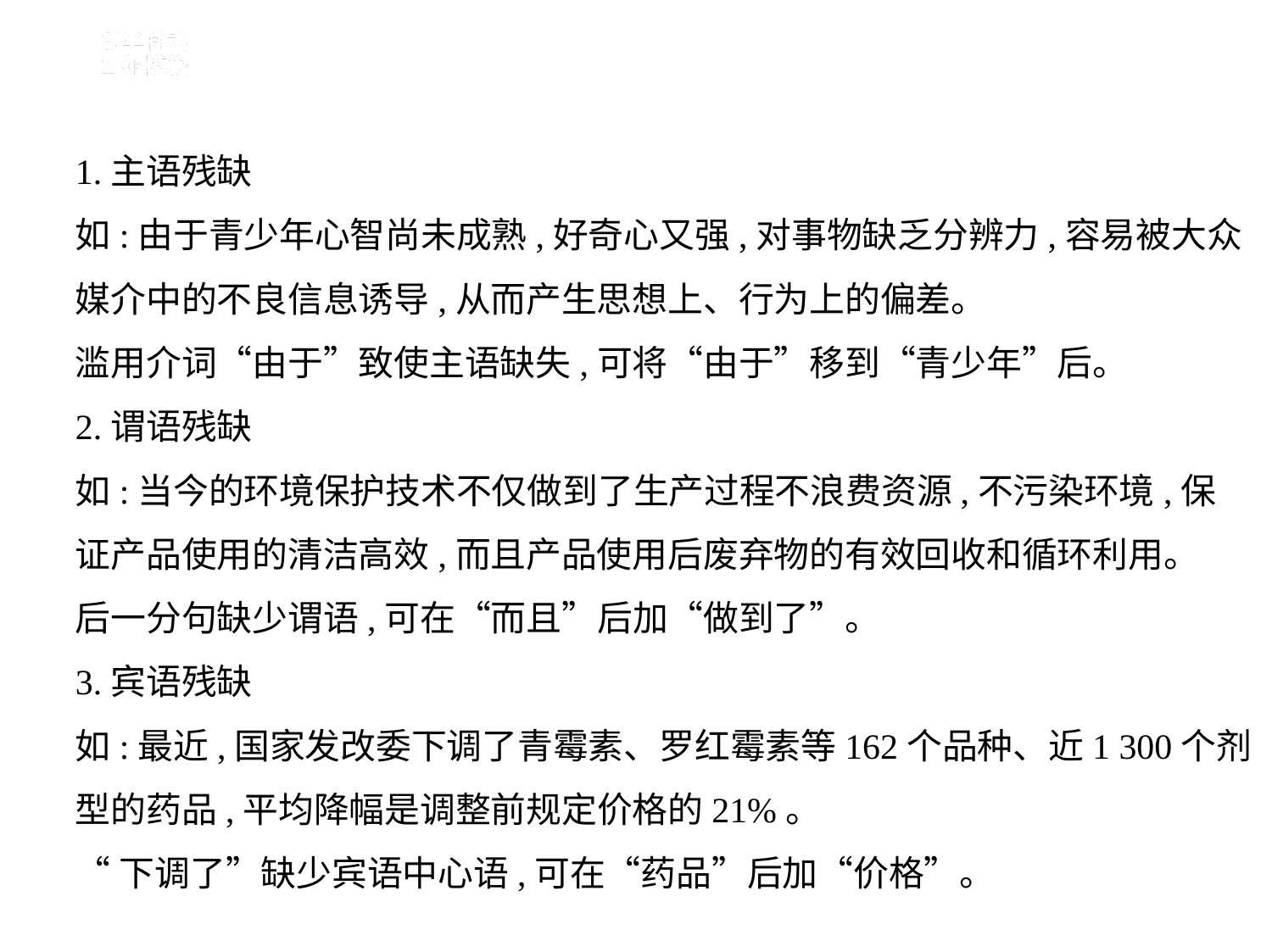

1.主语残缺
如:由于青少年心智尚未成熟,好奇心又强,对事物缺乏分辨力,容易被大众
媒介中的不良信息诱导,从而产生思想上、行为上的偏差。
滥用介词“由于”致使主语缺失,可将“由于”移到“青少年”后。
2.谓语残缺
如:当今的环境保护技术不仅做到了生产过程不浪费资源,不污染环境,保
证产品使用的清洁高效,而且产品使用后废弃物的有效回收和循环利用。
后一分句缺少谓语,可在“而且”后加“做到了”。
3.宾语残缺
如:最近,国家发改委下调了青霉素、罗红霉素等162个品种、近1 300个剂
型的药品,平均降幅是调整前规定价格的21%。
“下调了”缺少宾语中心语,可在“药品”后加“价格”。